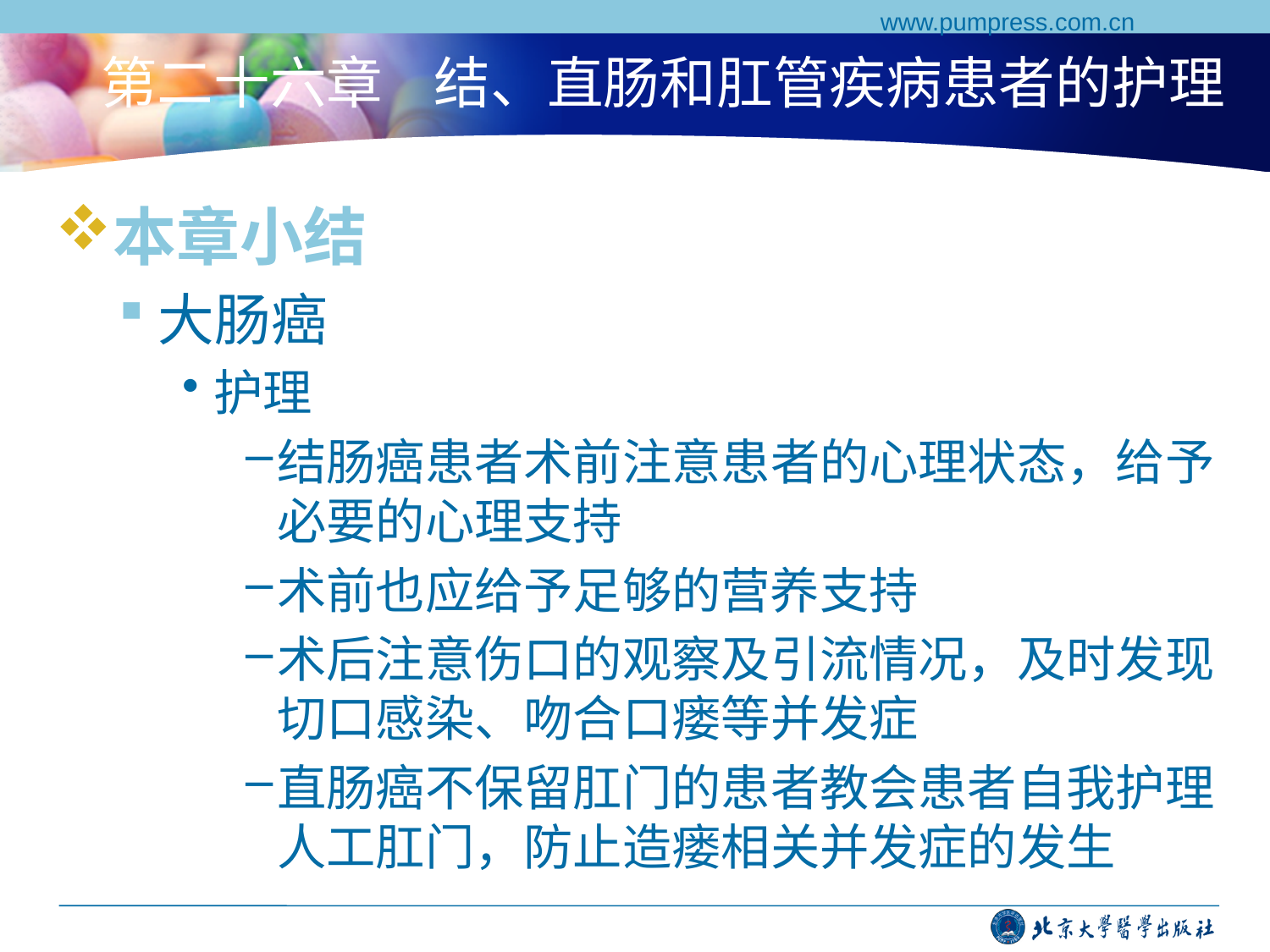

www.pumpress.com.cn
# 第二十六章    结、直肠和肛管疾病患者的护理
本章小结
大肠癌
护理
结肠癌患者术前注意患者的心理状态，给予必要的心理支持
术前也应给予足够的营养支持
术后注意伤口的观察及引流情况，及时发现切口感染、吻合口瘘等并发症
直肠癌不保留肛门的患者教会患者自我护理人工肛门，防止造瘘相关并发症的发生